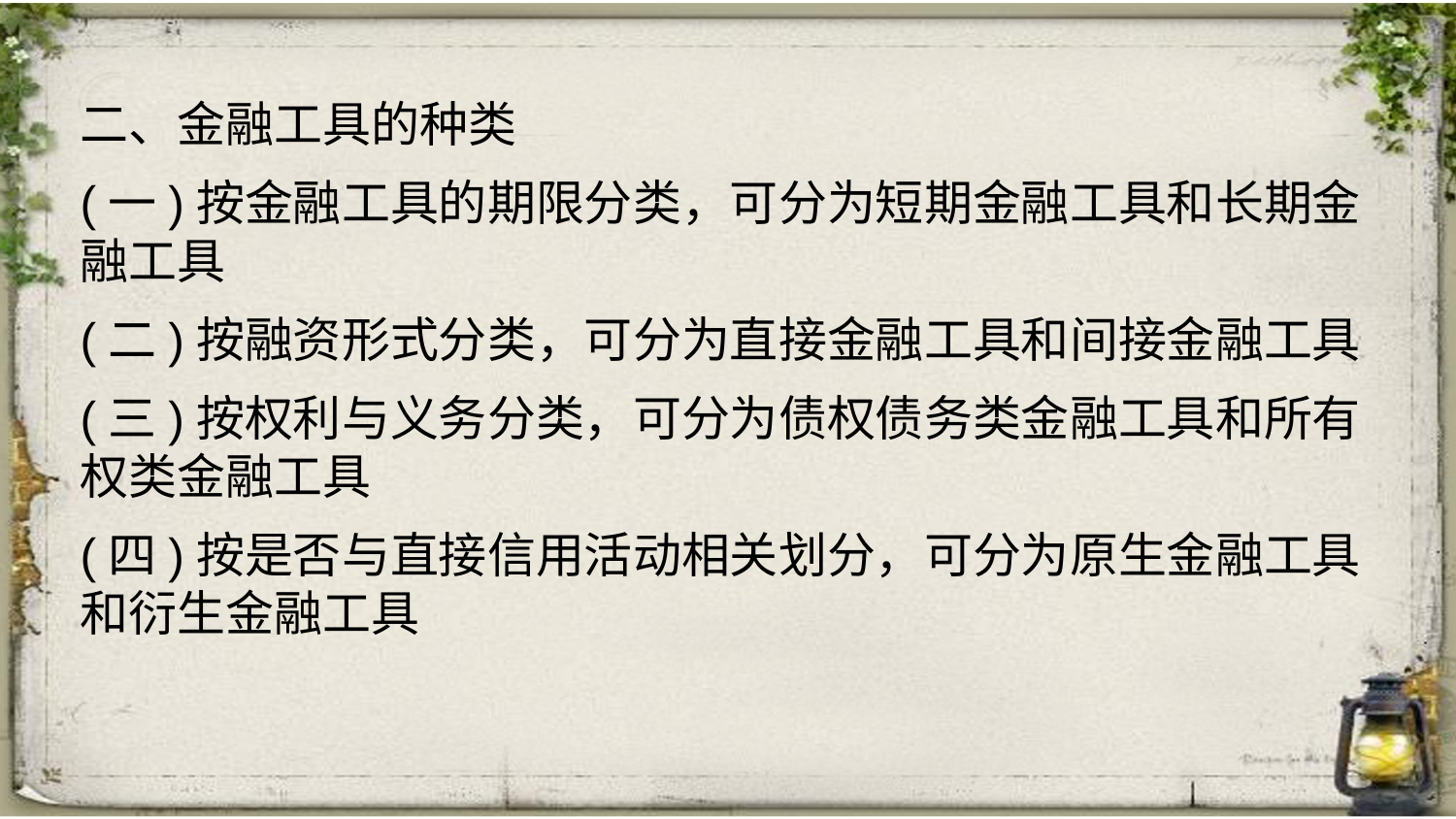

二、金融工具的种类
(一)按金融工具的期限分类，可分为短期金融工具和长期金融工具
(二)按融资形式分类，可分为直接金融工具和间接金融工具
(三)按权利与义务分类，可分为债权债务类金融工具和所有权类金融工具
(四)按是否与直接信用活动相关划分，可分为原生金融工具和衍生金融工具